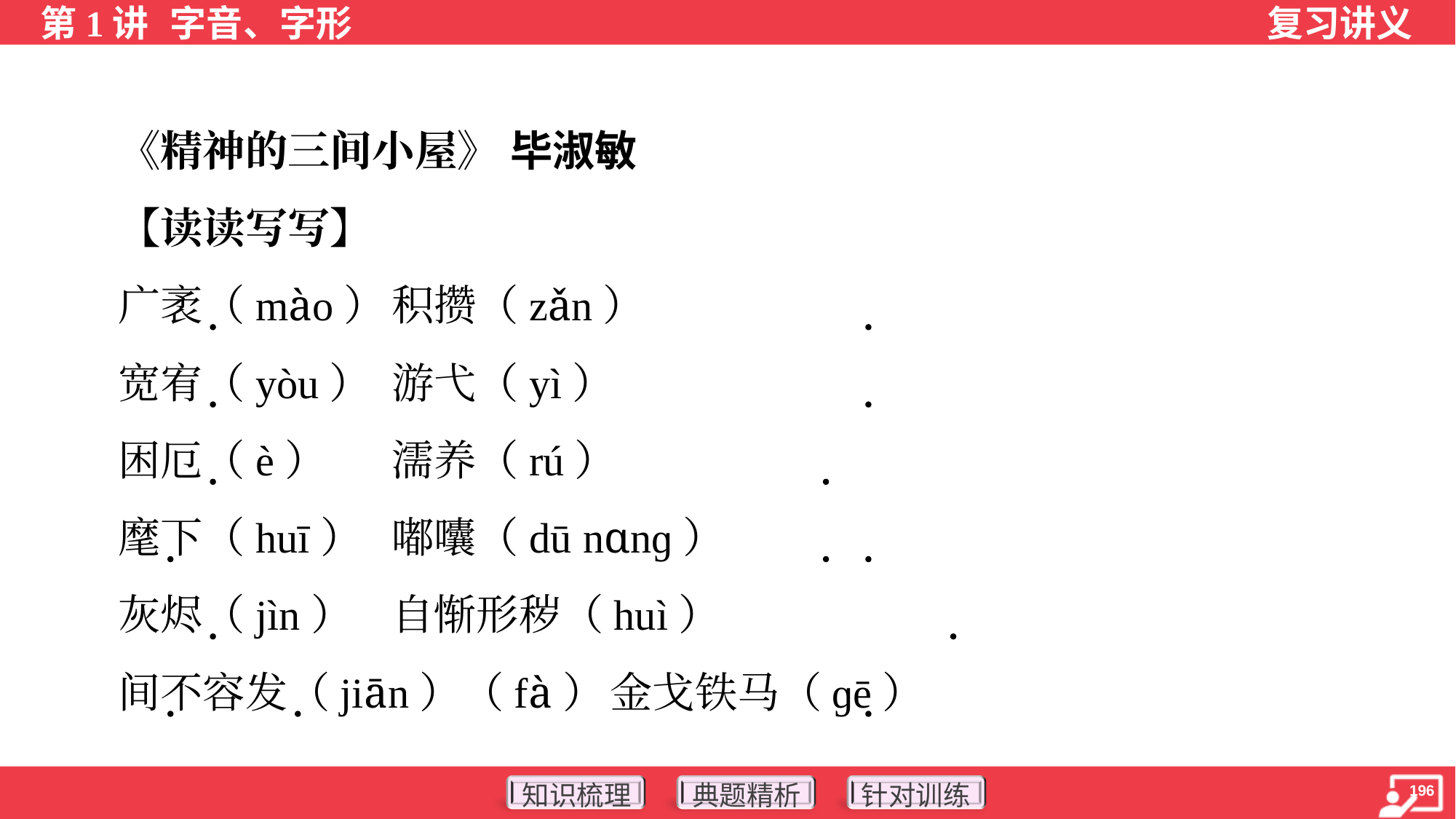

《精神的三间小屋》 毕淑敏
    【读读写写】
    广袤（mào）	积攒（zǎn）
    宽宥（yòu）	游弋（yì）
    困厄（è）	濡养（rú）
    麾下（huī）	嘟囔（dū nɑnɡ）
    灰烬（jìn）	自惭形秽（huì）
    间不容发（jiān）（fà）	金戈铁马（ɡē）